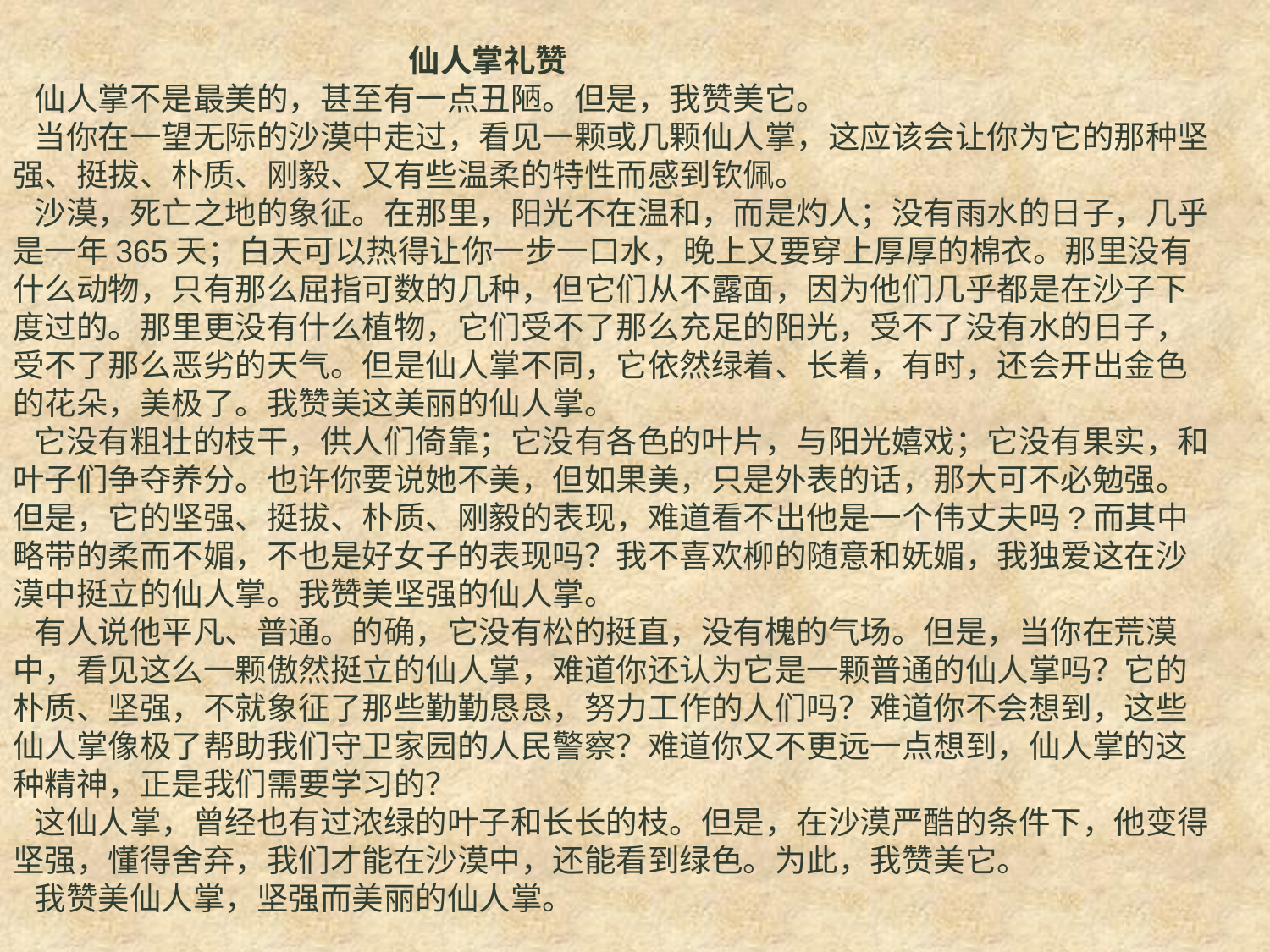

仙人掌礼赞
  仙人掌不是最美的，甚至有一点丑陋。但是，我赞美它。
  当你在一望无际的沙漠中走过，看见一颗或几颗仙人掌，这应该会让你为它的那种坚强、挺拔、朴质、刚毅、又有些温柔的特性而感到钦佩。
  沙漠，死亡之地的象征。在那里，阳光不在温和，而是灼人；没有雨水的日子，几乎是一年365天；白天可以热得让你一步一口水，晚上又要穿上厚厚的棉衣。那里没有什么动物，只有那么屈指可数的几种，但它们从不露面，因为他们几乎都是在沙子下度过的。那里更没有什么植物，它们受不了那么充足的阳光，受不了没有水的日子，受不了那么恶劣的天气。但是仙人掌不同，它依然绿着、长着，有时，还会开出金色的花朵，美极了。我赞美这美丽的仙人掌。
  它没有粗壮的枝干，供人们倚靠；它没有各色的叶片，与阳光嬉戏；它没有果实，和叶子们争夺养分。也许你要说她不美，但如果美，只是外表的话，那大可不必勉强。但是，它的坚强、挺拔、朴质、刚毅的表现，难道看不出他是一个伟丈夫吗?而其中略带的柔而不媚，不也是好女子的表现吗？我不喜欢柳的随意和妩媚，我独爱这在沙漠中挺立的仙人掌。我赞美坚强的仙人掌。
  有人说他平凡、普通。的确，它没有松的挺直，没有槐的气场。但是，当你在荒漠  中，看见这么一颗傲然挺立的仙人掌，难道你还认为它是一颗普通的仙人掌吗？它的朴质、坚强，不就象征了那些勤勤恳恳，努力工作的人们吗？难道你不会想到，这些仙人掌像极了帮助我们守卫家园的人民警察？难道你又不更远一点想到，仙人掌的这种精神，正是我们需要学习的？
  这仙人掌，曾经也有过浓绿的叶子和长长的枝。但是，在沙漠严酷的条件下，他变得坚强，懂得舍弃，我们才能在沙漠中，还能看到绿色。为此，我赞美它。
  我赞美仙人掌，坚强而美丽的仙人掌。